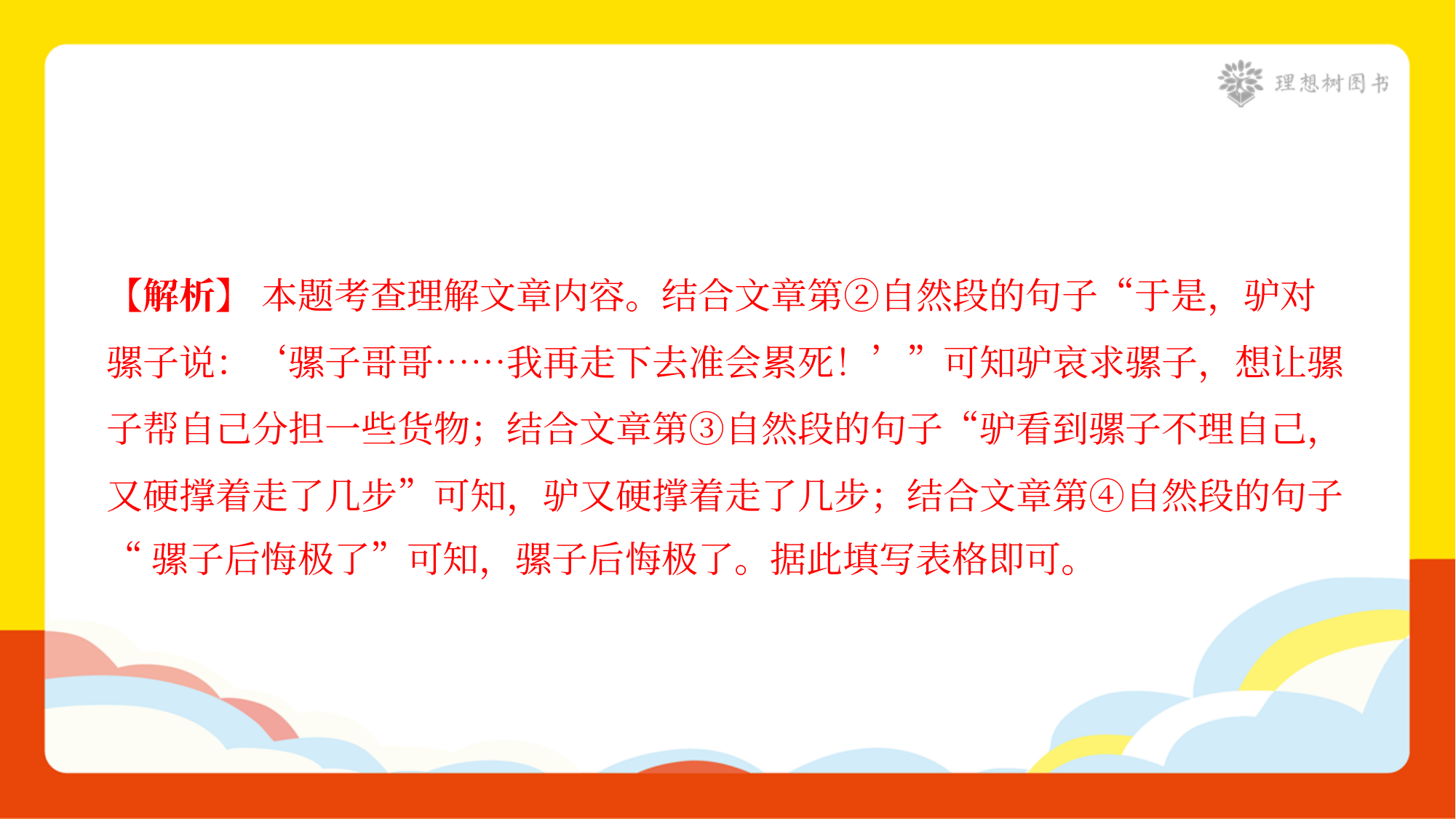

【解析】 本题考查理解文章内容。结合文章第②自然段的句子“于是，驴对
骡子说：‘骡子哥哥……我再走下去准会累死！’”可知驴哀求骡子，想让骡
子帮自己分担一些货物；结合文章第③自然段的句子“驴看到骡子不理自己，
又硬撑着走了几步”可知，驴又硬撑着走了几步；结合文章第④自然段的句子
“骡子后悔极了”可知，骡子后悔极了。据此填写表格即可。